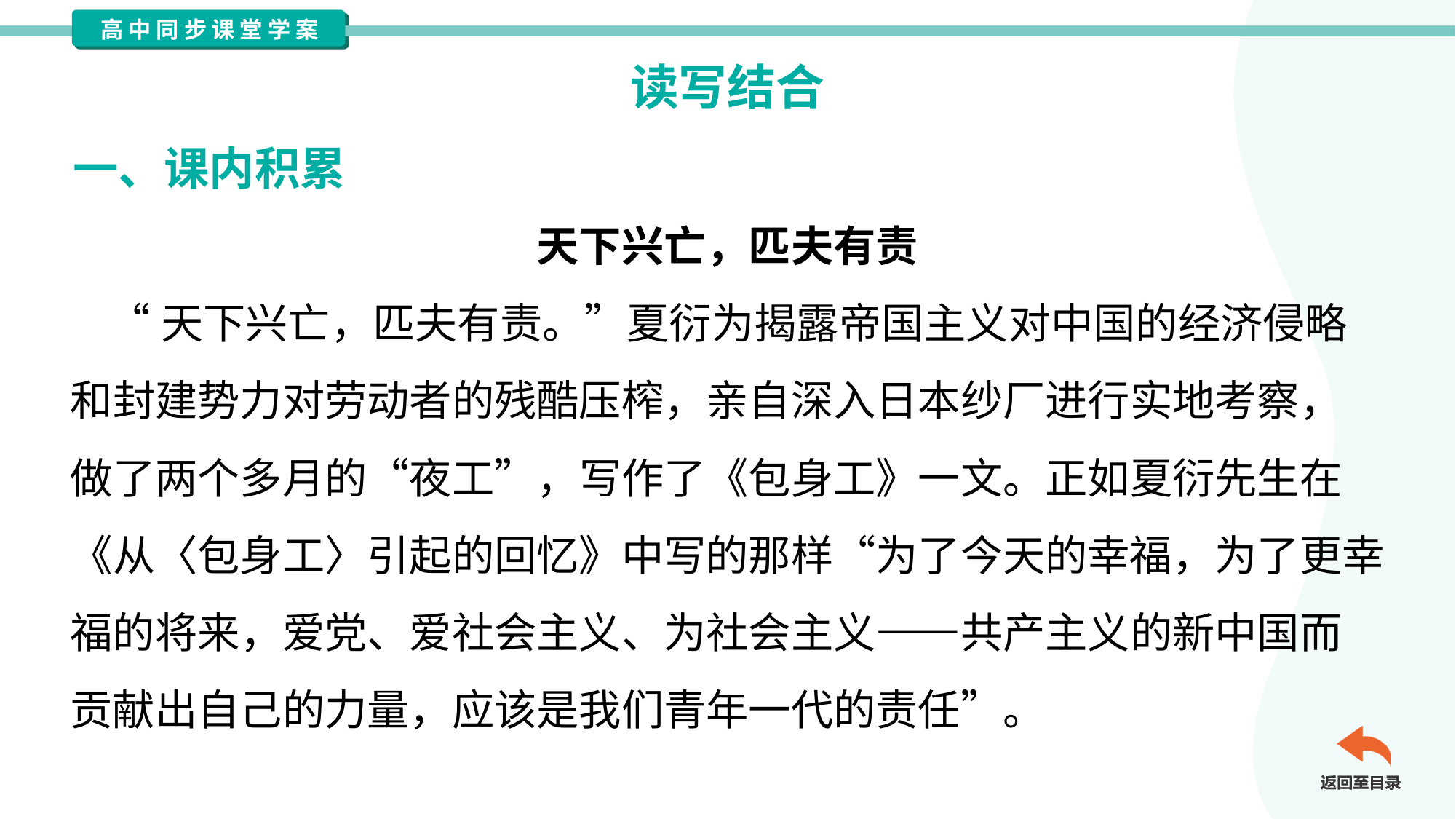

读写结合
一、课内积累
天下兴亡，匹夫有责
    “天下兴亡，匹夫有责。”夏衍为揭露帝国主义对中国的经济侵略
和封建势力对劳动者的残酷压榨，亲自深入日本纱厂进行实地考察，
做了两个多月的“夜工”，写作了《包身工》一文。正如夏衍先生在
《从〈包身工〉引起的回忆》中写的那样“为了今天的幸福，为了更幸
福的将来，爱党、爱社会主义、为社会主义——共产主义的新中国而
贡献出自己的力量，应该是我们青年一代的责任”。